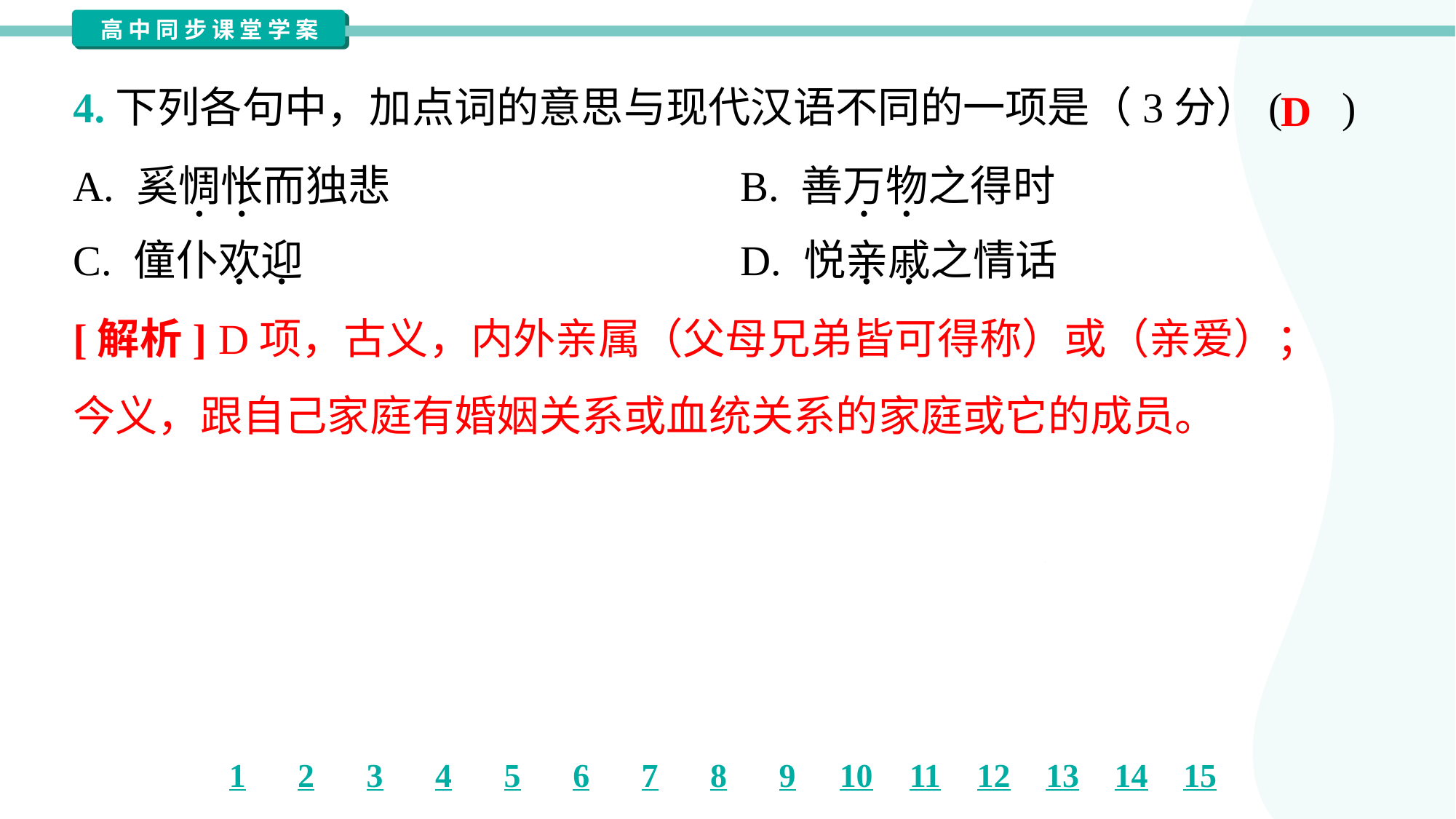

4.下列各句中，加点词的意思与现代汉语不同的一项是（3分）(     )
D
A. 奚惆怅而独悲	B. 善万物之得时
C. 僮仆欢迎	D. 悦亲戚之情话

[解析] D项，古义，内外亲属（父母兄弟皆可得称）或（亲爱）；
今义，跟自己家庭有婚姻关系或血统关系的家庭或它的成员。